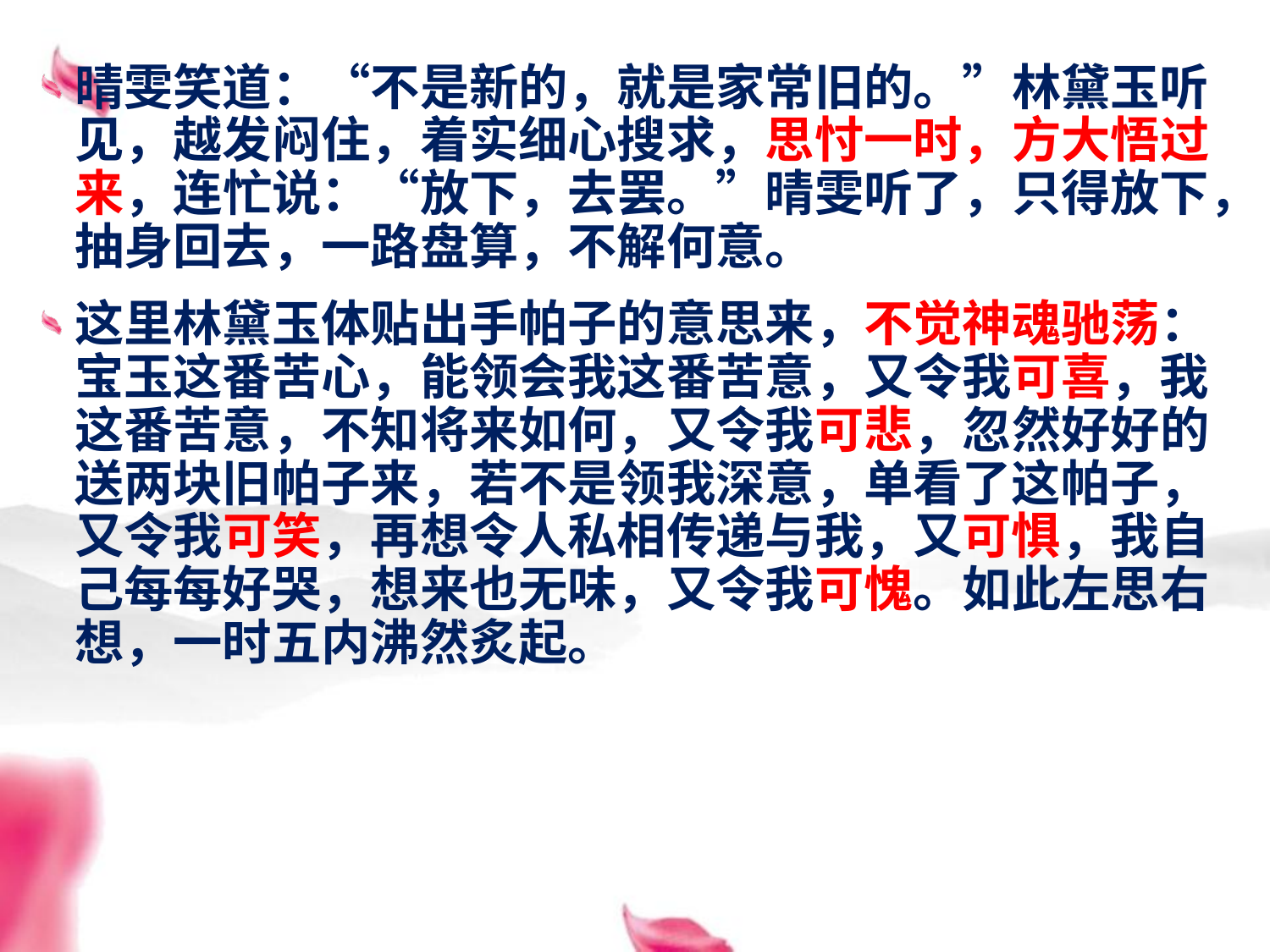

晴雯笑道：“不是新的，就是家常旧的。”林黛玉听见，越发闷住，着实细心搜求，思忖一时，方大悟过来，连忙说：“放下，去罢。”晴雯听了，只得放下，抽身回去，一路盘算，不解何意。
这里林黛玉体贴出手帕子的意思来，不觉神魂驰荡：宝玉这番苦心，能领会我这番苦意，又令我可喜，我这番苦意，不知将来如何，又令我可悲，忽然好好的送两块旧帕子来，若不是领我深意，单看了这帕子，又令我可笑，再想令人私相传递与我，又可惧，我自己每每好哭，想来也无味，又令我可愧。如此左思右想，一时五内沸然炙起。